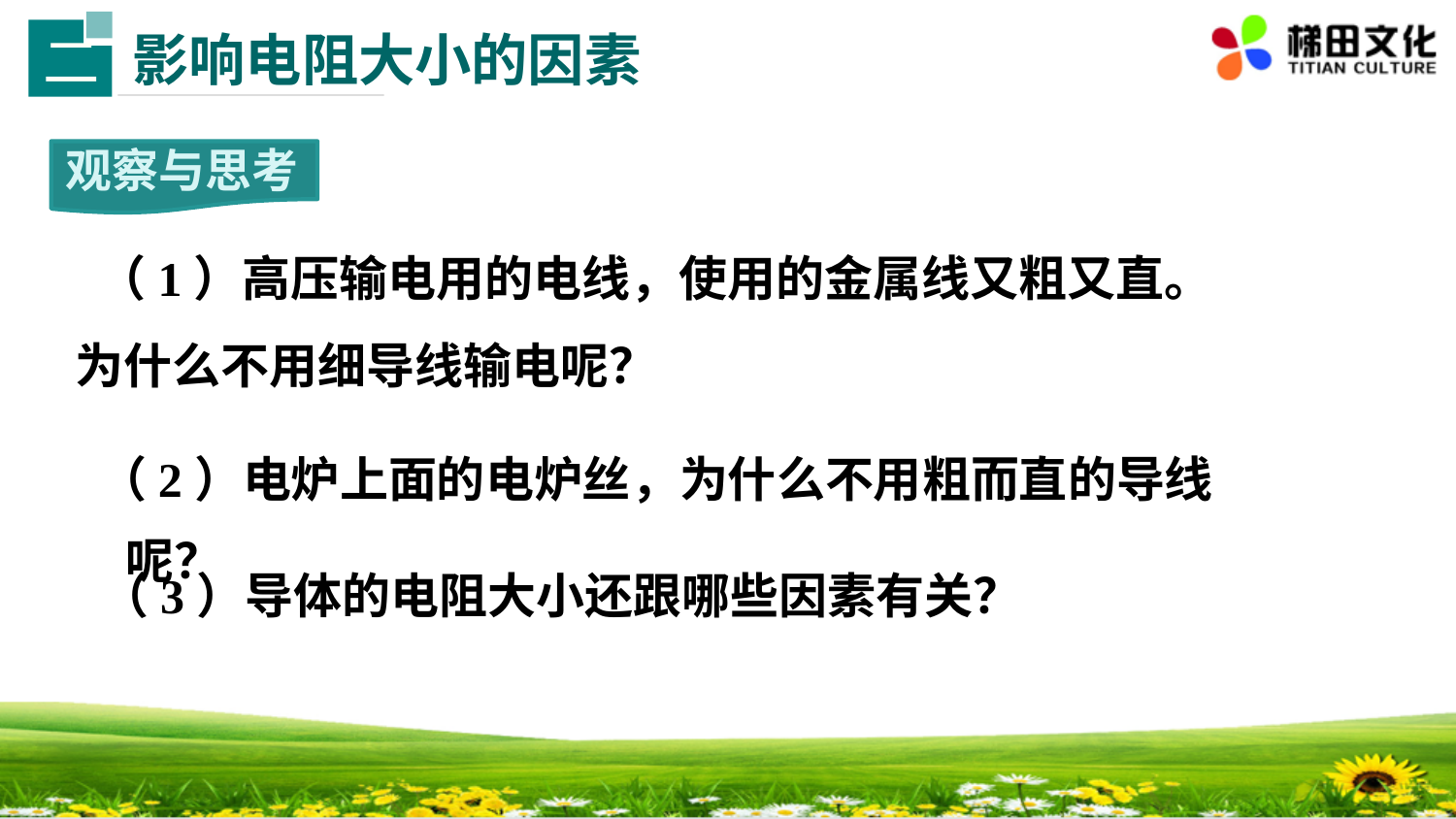

影响电阻大小的因素
二

观察与思考

 （1）高压输电用的电线，使用的金属线又粗又直。为什么不用细导线输电呢？

（2）电炉上面的电炉丝，为什么不用粗而直的导线呢？
（3）导体的电阻大小还跟哪些因素有关？